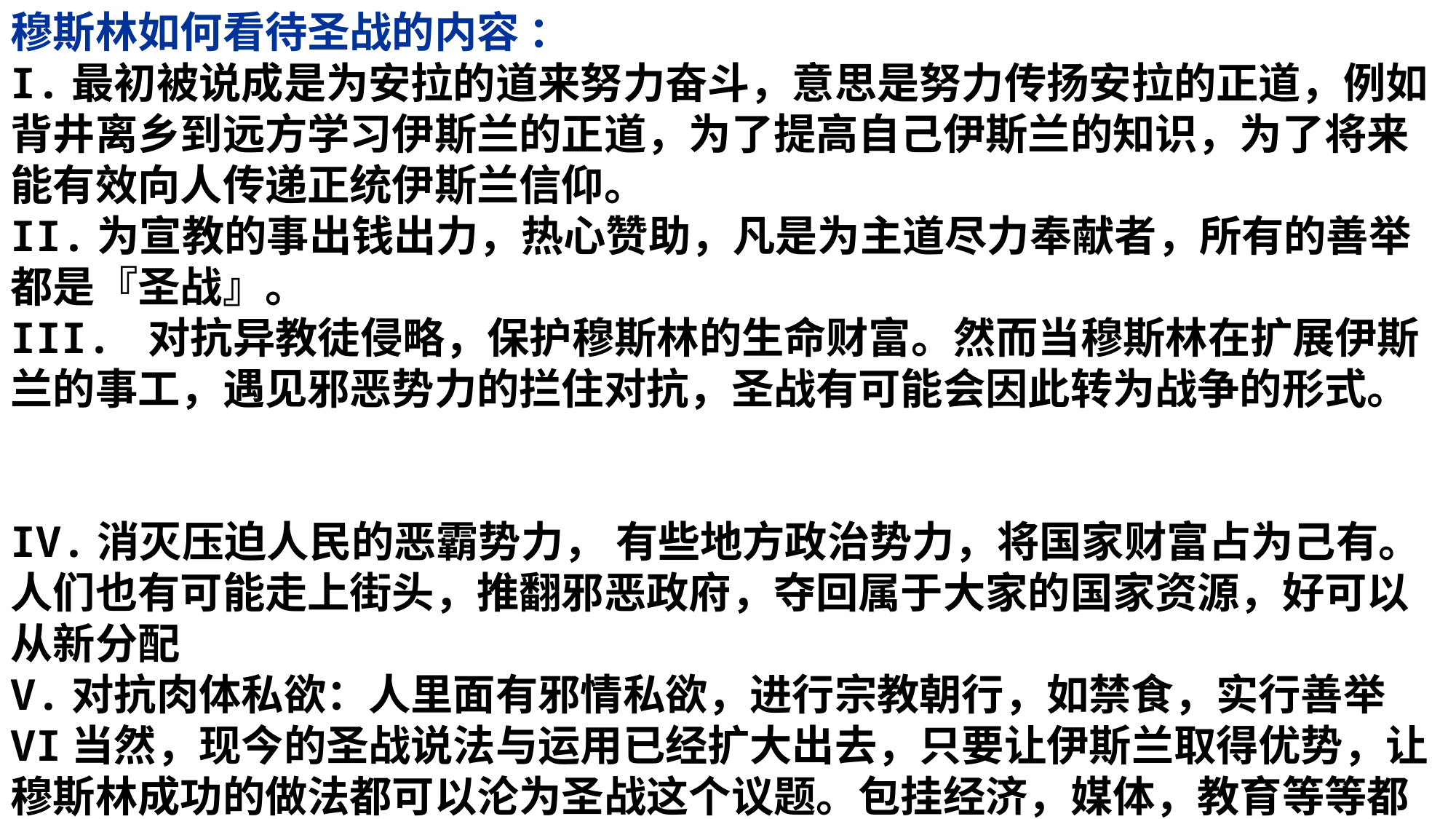

穆斯林如何看待圣战的内容 ：
I.最初被说成是为安拉的道来努力奋斗，意思是努力传扬安拉的正道，例如背井离乡到远方学习伊斯兰的正道，为了提高自己伊斯兰的知识，为了将来能有效向人传递正统伊斯兰信仰。
II.为宣教的事出钱出力，热心赞助，凡是为主道尽力奉献者，所有的善举都是『圣战』。
III. 对抗异教徒侵略，保护穆斯林的生命财富。然而当穆斯林在扩展伊斯兰的事工，遇见邪恶势力的拦住对抗，圣战有可能会因此转为战争的形式。

IV.消灭压迫人民的恶霸势力， 有些地方政治势力，将国家财富占为己有。人们也有可能走上街头，推翻邪恶政府，夺回属于大家的国家资源，好可以从新分配
V.对抗肉体私欲：人里面有邪情私欲，进行宗教朝行，如禁食，实行善举
VI当然，现今的圣战说法与运用已经扩大出去，只要让伊斯兰取得优势，让穆斯林成功的做法都可以沦为圣战这个议题。包挂经济，媒体，教育等等都可以考虑为圣战的范畴。